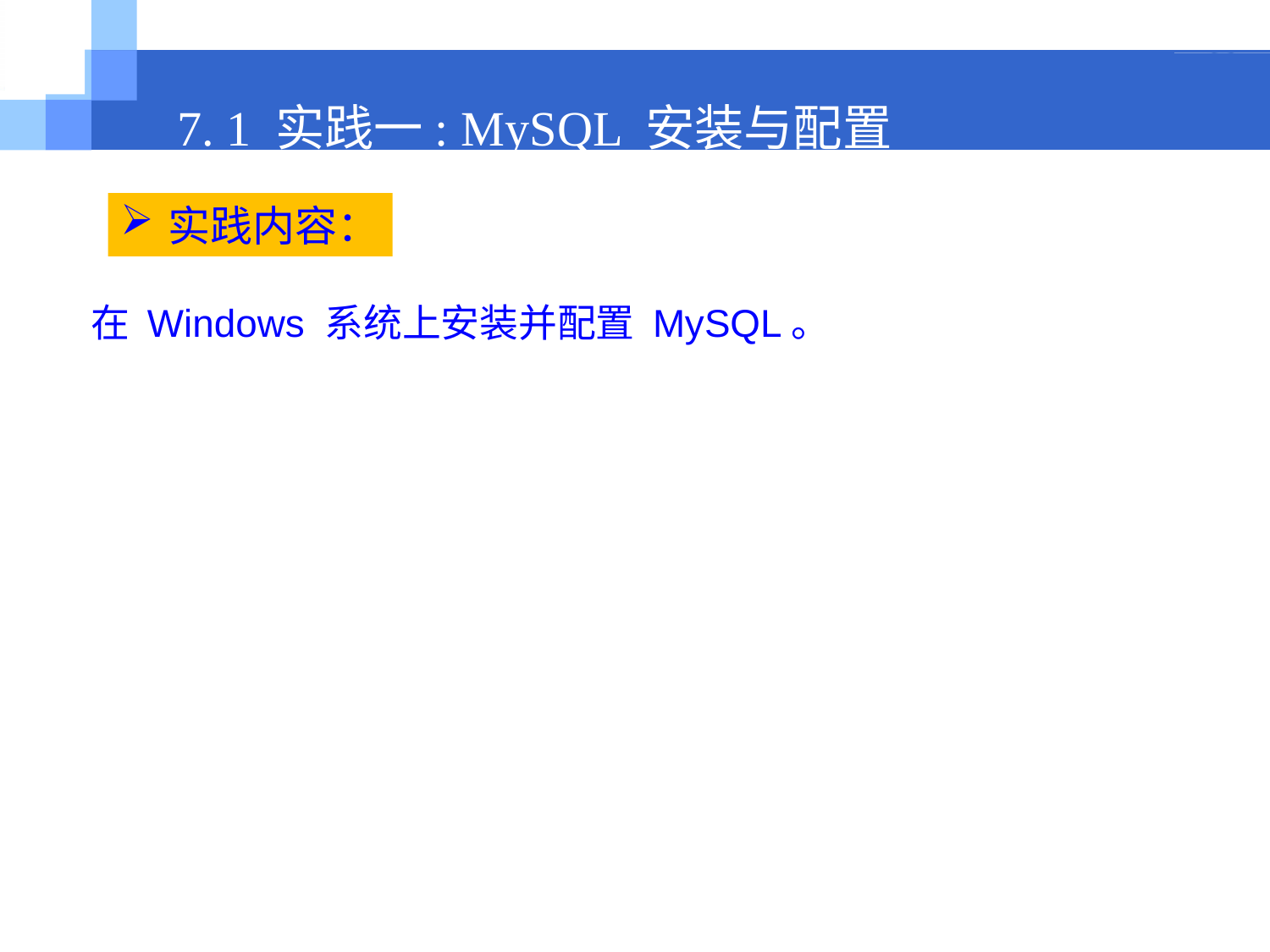

7. 1 实践一: MySQL 安装与配置
实践内容：
在 Windows 系统上安装并配置 MySQL。